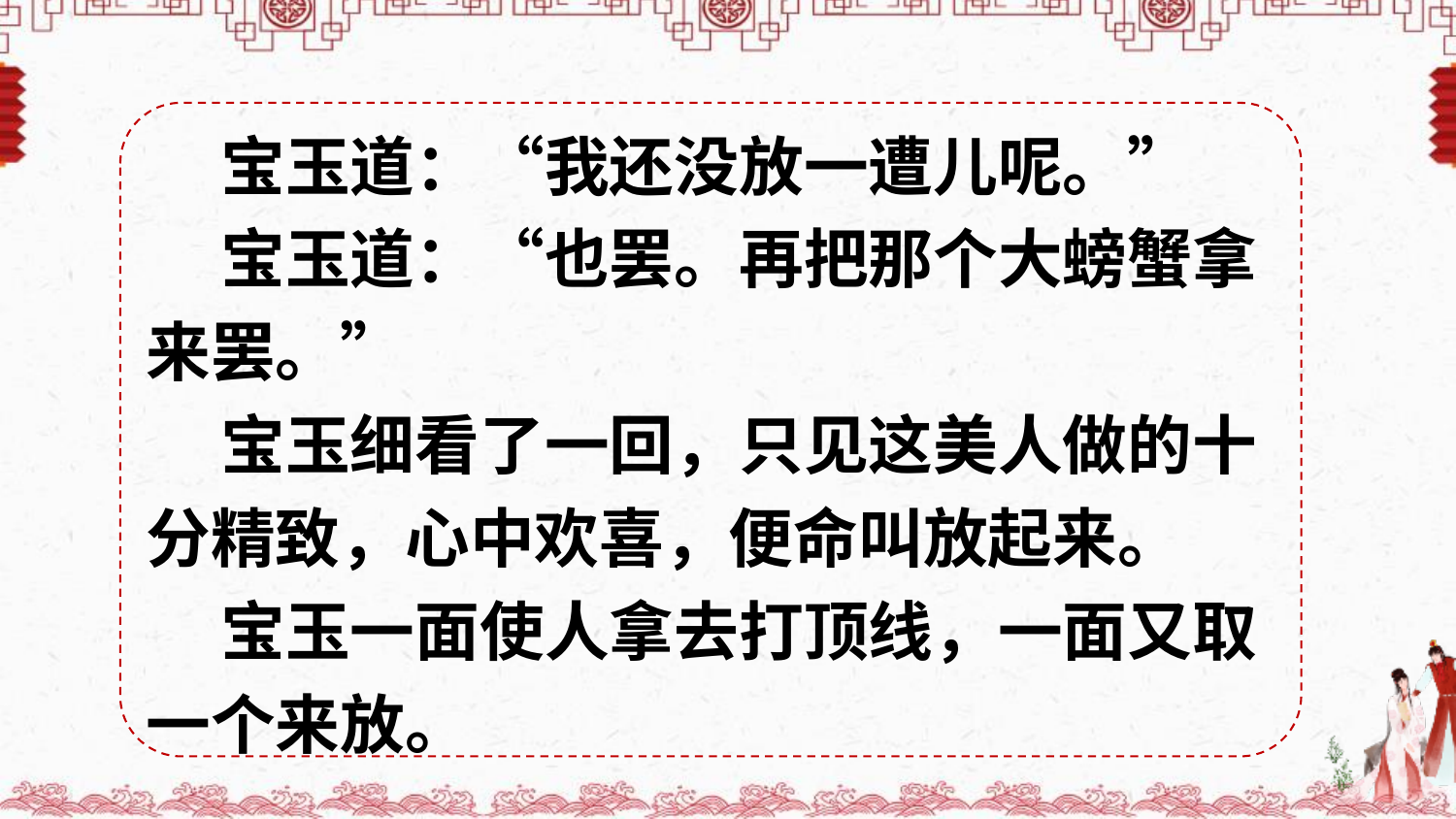

宝玉道：“我还没放一遭儿呢。”
    宝玉道：“也罢。再把那个大螃蟹拿来罢。”
    宝玉细看了一回，只见这美人做的十分精致，心中欢喜，便命叫放起来。
    宝玉一面使人拿去打顶线，一面又取一个来放。